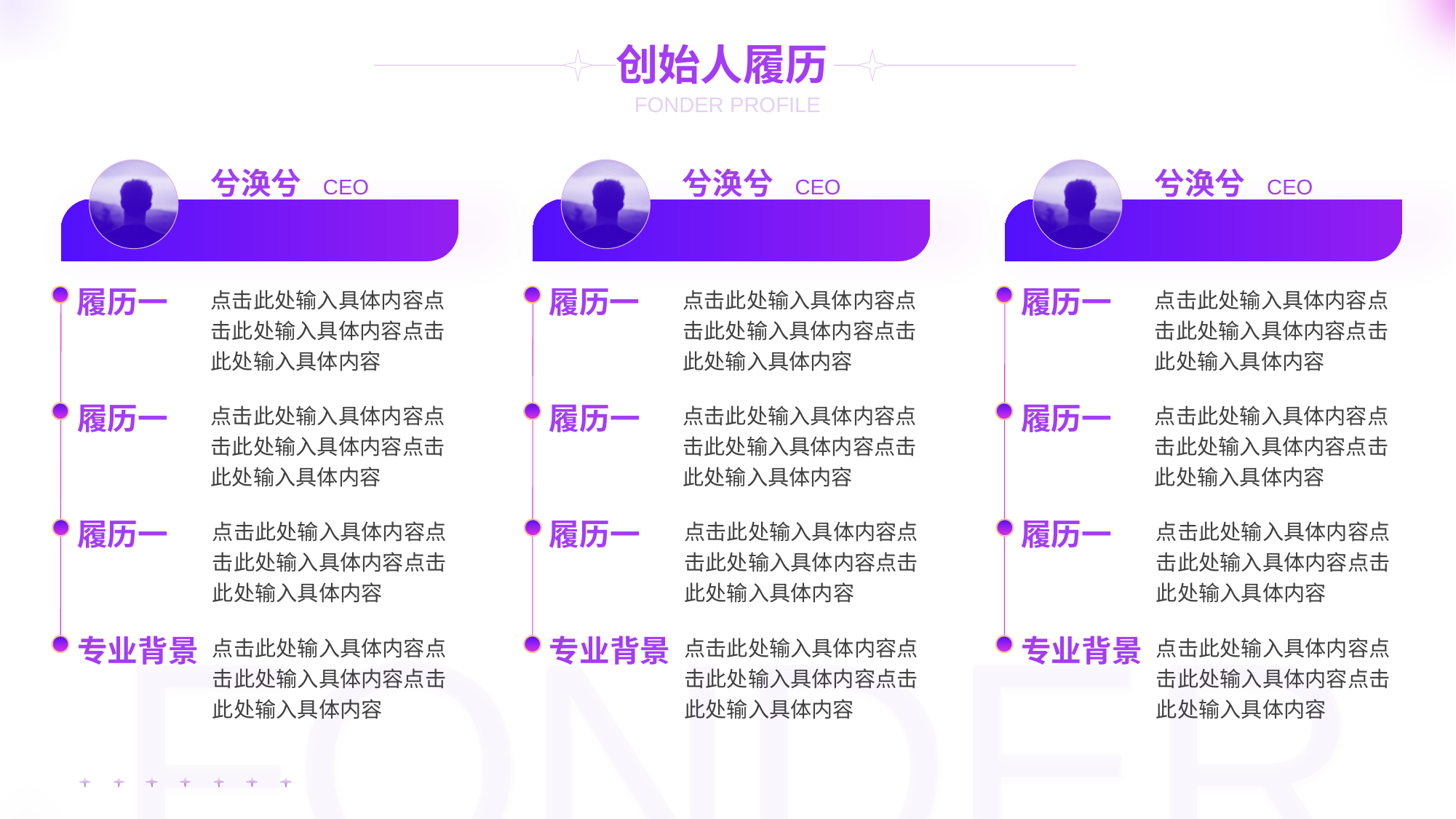

创始人履历

FONDER PROFILE

兮涣兮
兮涣兮
兮涣兮
CEO
CEO
CEO
点击此处输入具体内容点击此处输入具体内容点击此处输入具体内容
点击此处输入具体内容点击此处输入具体内容点击此处输入具体内容
点击此处输入具体内容点击此处输入具体内容点击此处输入具体内容

履历一
履历一
履历一
点击此处输入具体内容点击此处输入具体内容点击此处输入具体内容
点击此处输入具体内容点击此处输入具体内容点击此处输入具体内容
点击此处输入具体内容点击此处输入具体内容点击此处输入具体内容
履历一
履历一
履历一
点击此处输入具体内容点击此处输入具体内容点击此处输入具体内容
点击此处输入具体内容点击此处输入具体内容点击此处输入具体内容
点击此处输入具体内容点击此处输入具体内容点击此处输入具体内容
履历一
履历一
履历一
FONDER
点击此处输入具体内容点击此处输入具体内容点击此处输入具体内容
点击此处输入具体内容点击此处输入具体内容点击此处输入具体内容
点击此处输入具体内容点击此处输入具体内容点击此处输入具体内容
专业背景
专业背景
专业背景